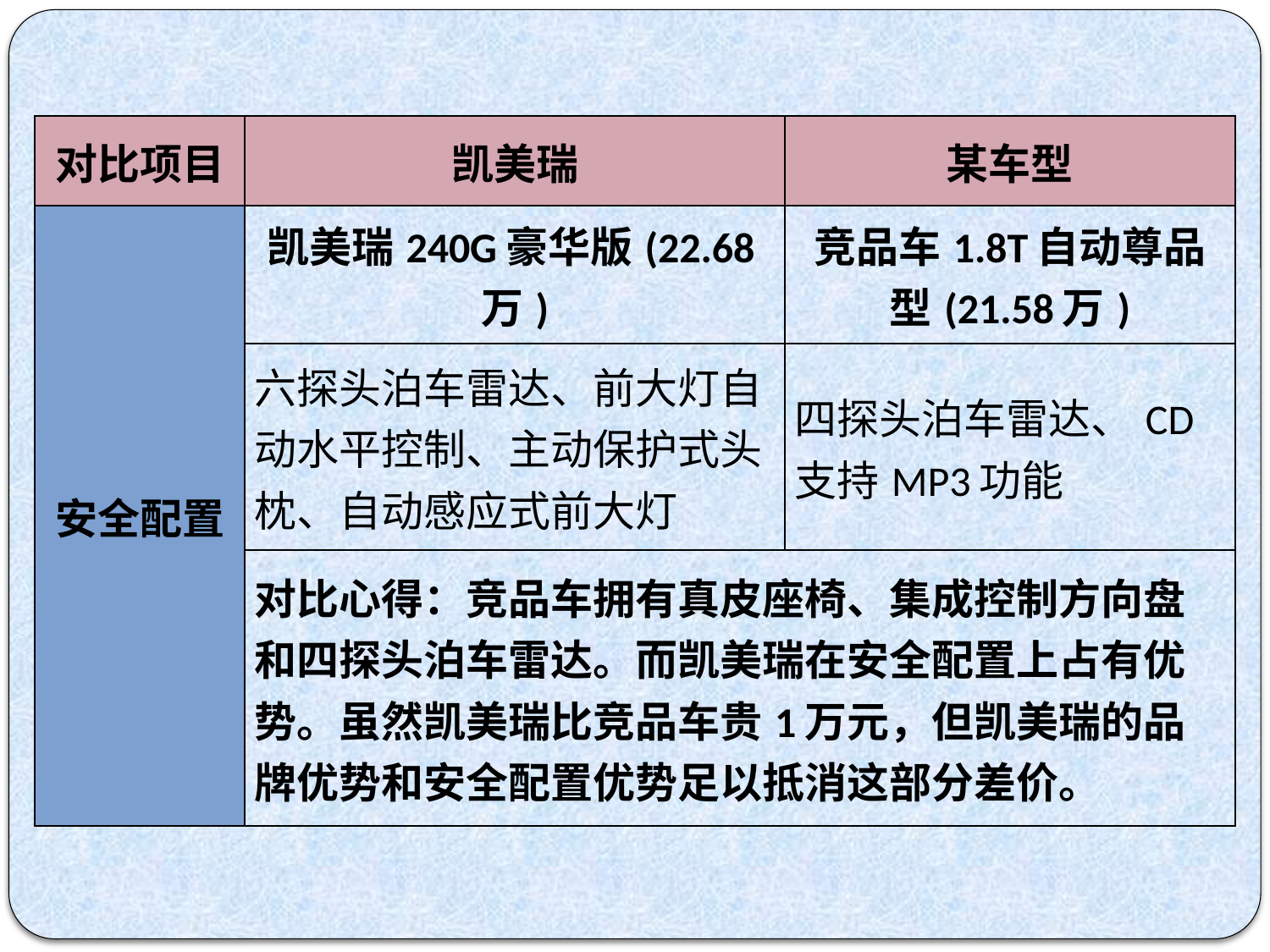

| 对比项目 | 凯美瑞 | 某车型 |
| --- | --- | --- |
| 安全配置 | 凯美瑞240G豪华版(22.68万) | 竞品车1.8T自动尊品型(21.58万) |
|  | 六探头泊车雷达、前大灯自动水平控制、主动保护式头枕、自动感应式前大灯 | 四探头泊车雷达、CD支持MP3功能 |
|  | 对比心得：竞品车拥有真皮座椅、集成控制方向盘和四探头泊车雷达。而凯美瑞在安全配置上占有优势。虽然凯美瑞比竞品车贵1万元，但凯美瑞的品牌优势和安全配置优势足以抵消这部分差价。 |  |